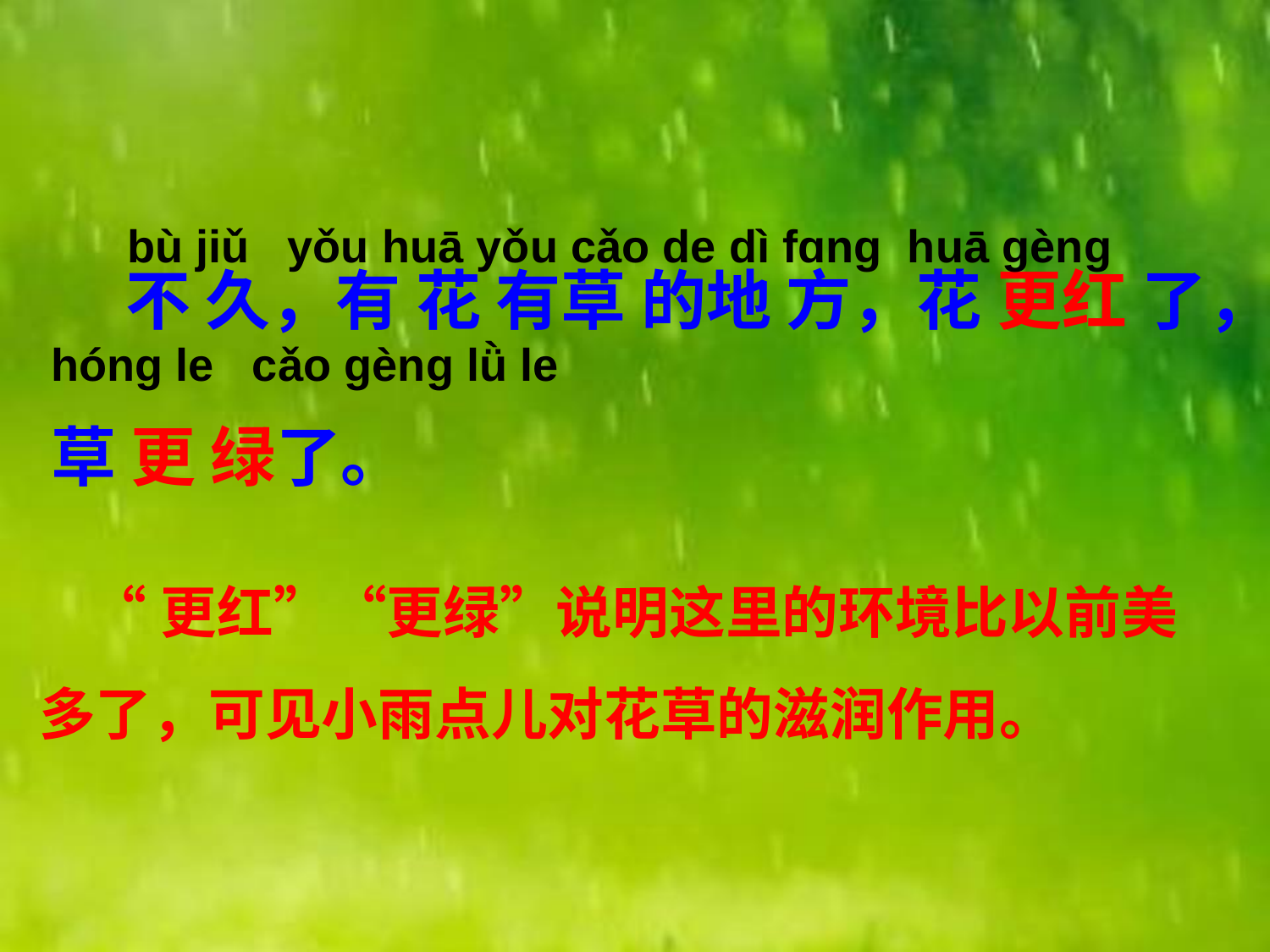

bù jiǔ   yǒu huā yǒu cǎo de dì fɑnɡ  huā ɡènɡ hónɡ le   cǎo ɡènɡ lǜ le
    不 久，有 花 有草 的地 方，花 更红 了，草 更 绿了。
    “更红”“更绿”说明这里的环境比以前美多了，可见小雨点儿对花草的滋润作用。